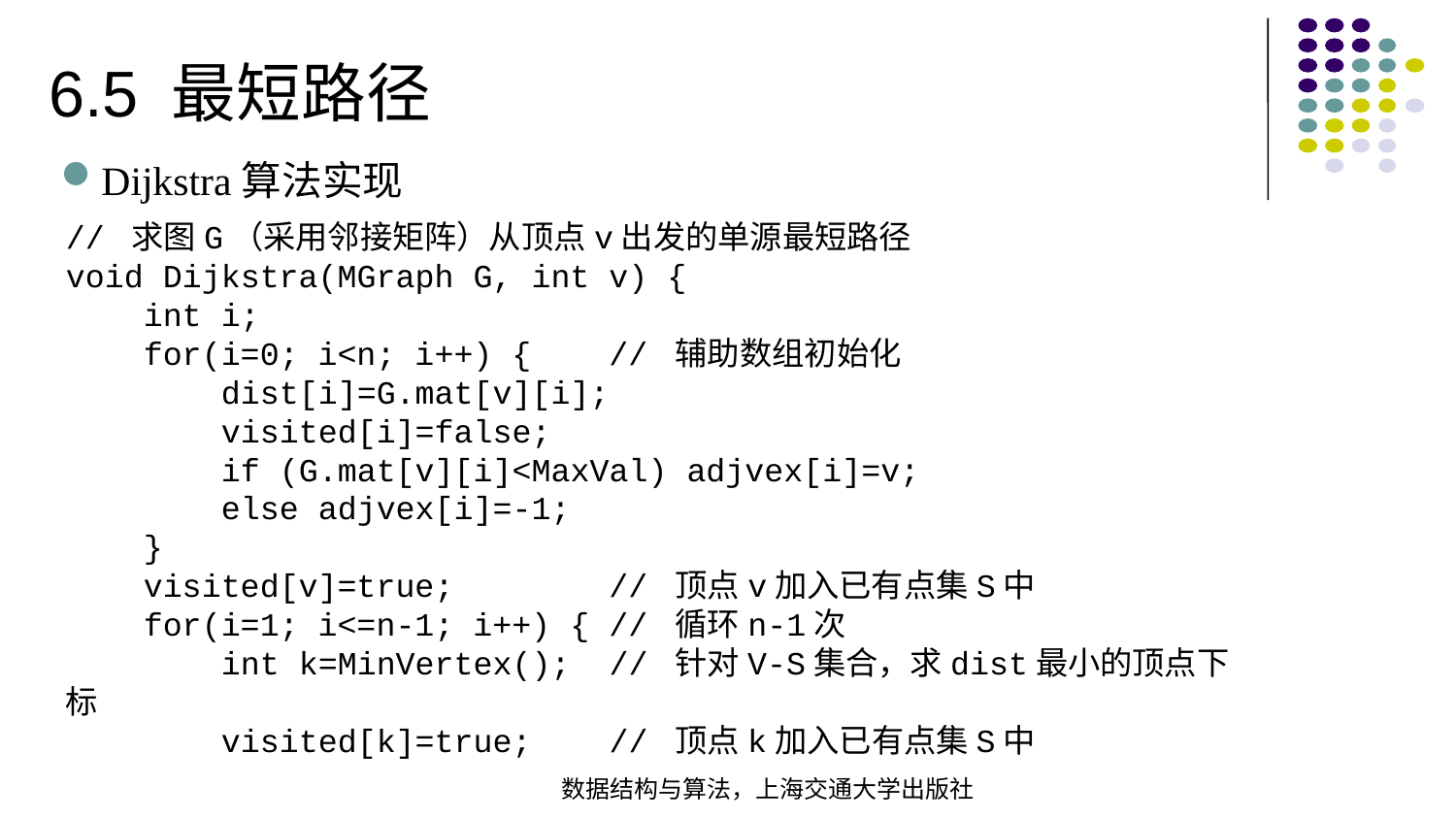

6.5 最短路径
Dijkstra算法实现
// 求图G（采用邻接矩阵）从顶点v出发的单源最短路径void Dijkstra(MGraph G, int v) {    int i;    for(i=0; i<n; i++) {    // 辅助数组初始化        dist[i]=G.mat[v][i];        visited[i]=false;        if (G.mat[v][i]<MaxVal) adjvex[i]=v;        else adjvex[i]=-1;    }    visited[v]=true;        // 顶点v加入已有点集S中     for(i=1; i<=n-1; i++) { // 循环n-1次        int k=MinVertex();  // 针对V-S集合，求dist最小的顶点下标         visited[k]=true;    // 顶点k加入已有点集S中